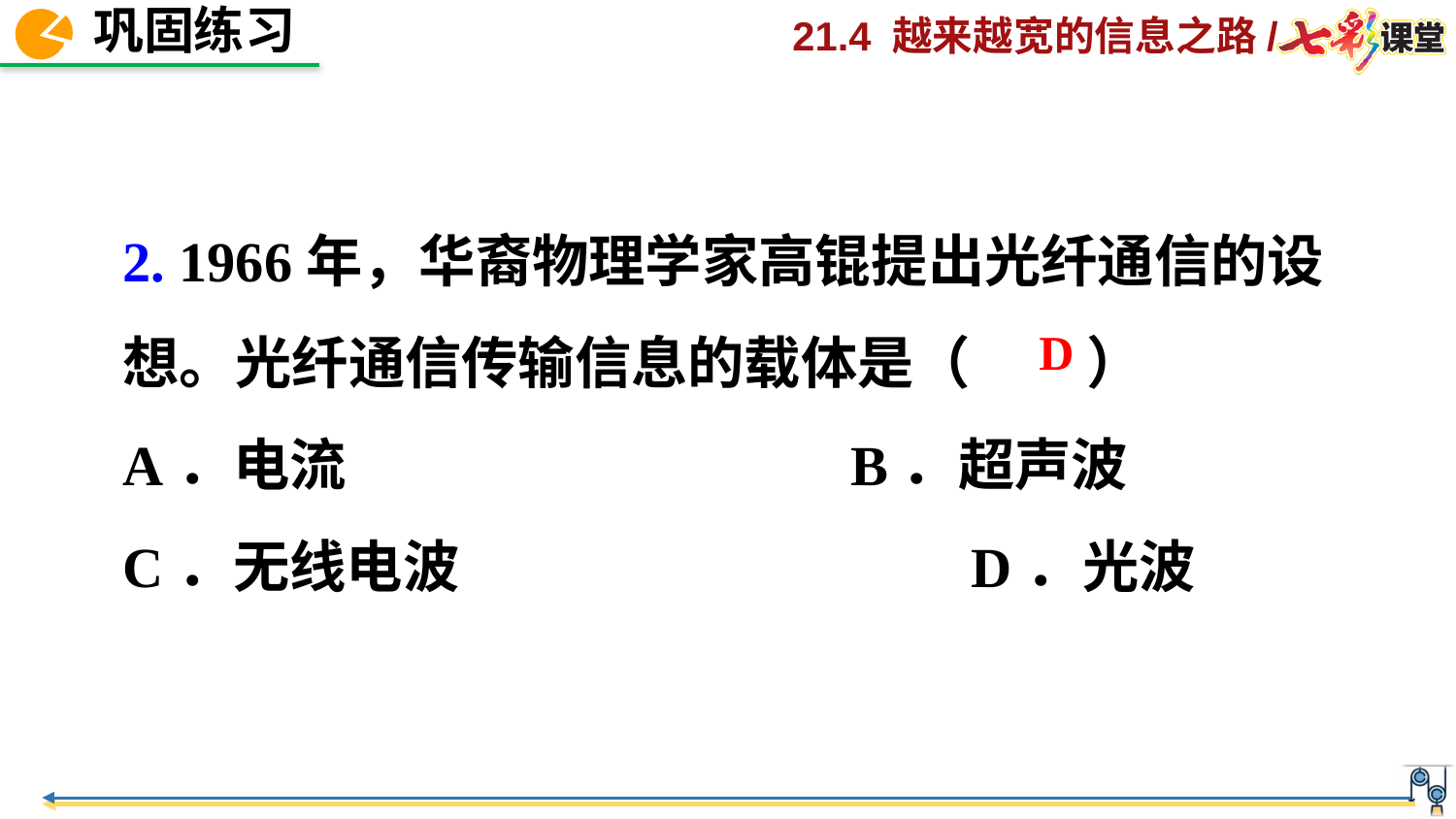

2. 1966年，华裔物理学家高锟提出光纤通信的设想。光纤通信传输信息的载体是（         ）
A．电流                                      	B．超声波
C．无线电波	                               D．光波
 D